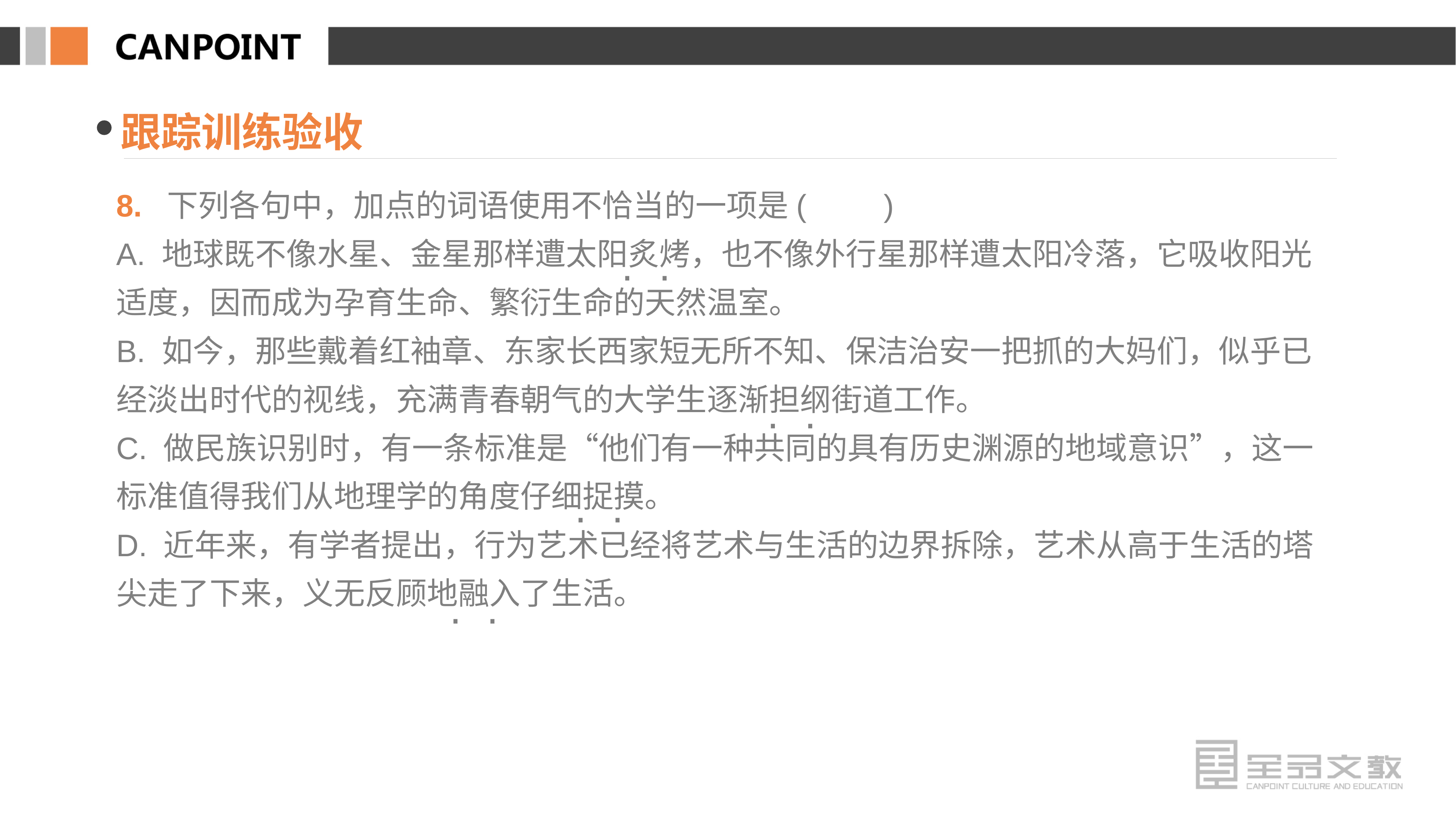

跟踪训练验收

8.  下列各句中，加点的词语使用不恰当的一项是(　　)
A. 地球既不像水星、金星那样遭太阳炙烤，也不像外行星那样遭太阳冷落，它吸收阳光适度，因而成为孕育生命、繁衍生命的天然温室。
B. 如今，那些戴着红袖章、东家长西家短无所不知、保洁治安一把抓的大妈们，似乎已经淡出时代的视线，充满青春朝气的大学生逐渐担纲街道工作。
C. 做民族识别时，有一条标准是“他们有一种共同的具有历史渊源的地域意识”，这一标准值得我们从地理学的角度仔细捉摸。
D. 近年来，有学者提出，行为艺术已经将艺术与生活的边界拆除，艺术从高于生活的塔尖走了下来，义无反顾地融入了生活。
·  ·
·  ·
·  ·
·  ·